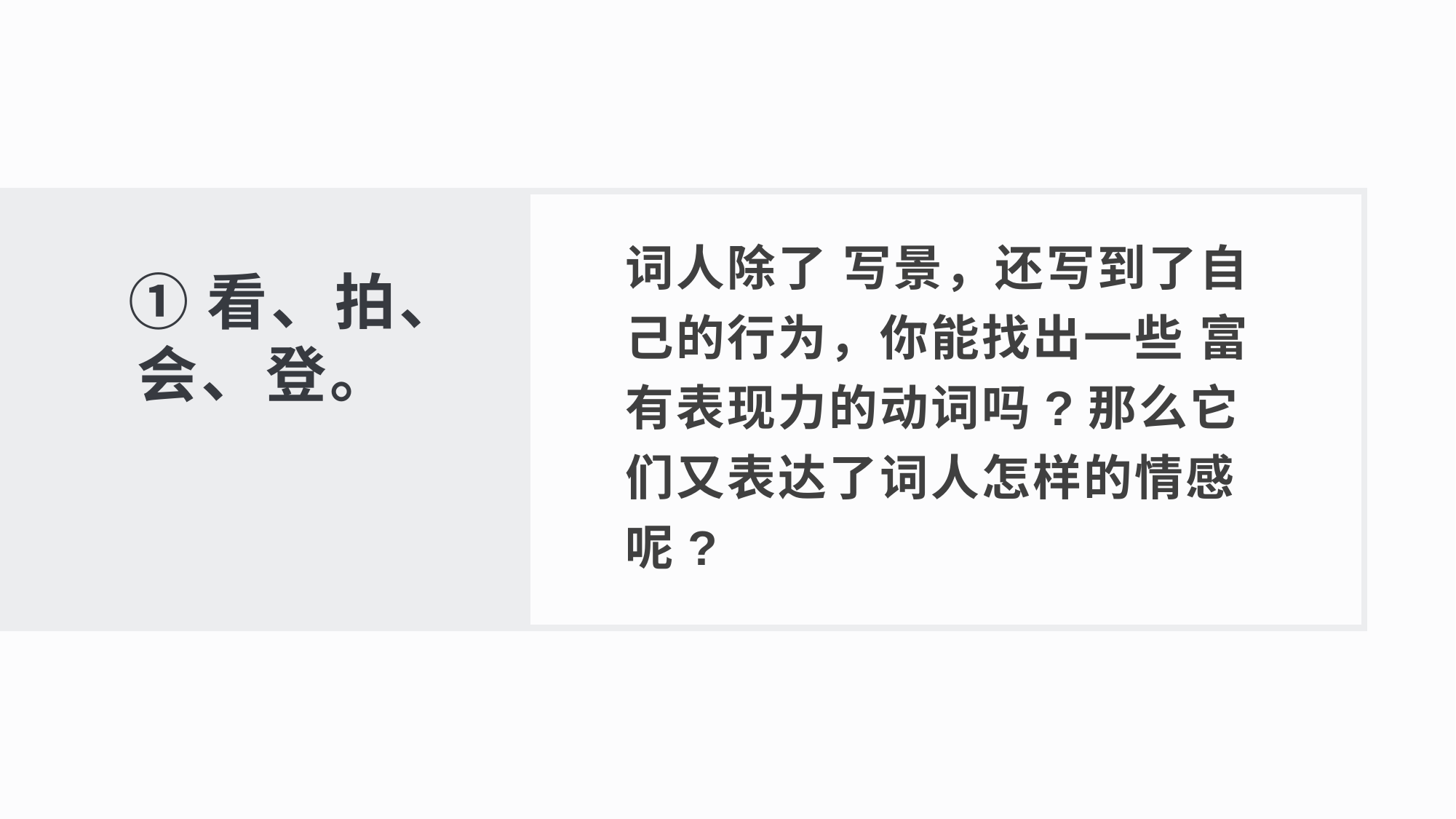

①看、拍、会、登。
词人除了 写景，还写到了自己的行为，你能找出一些 富有表现力的动词吗?那么它们又表达了词人怎样的情感呢?